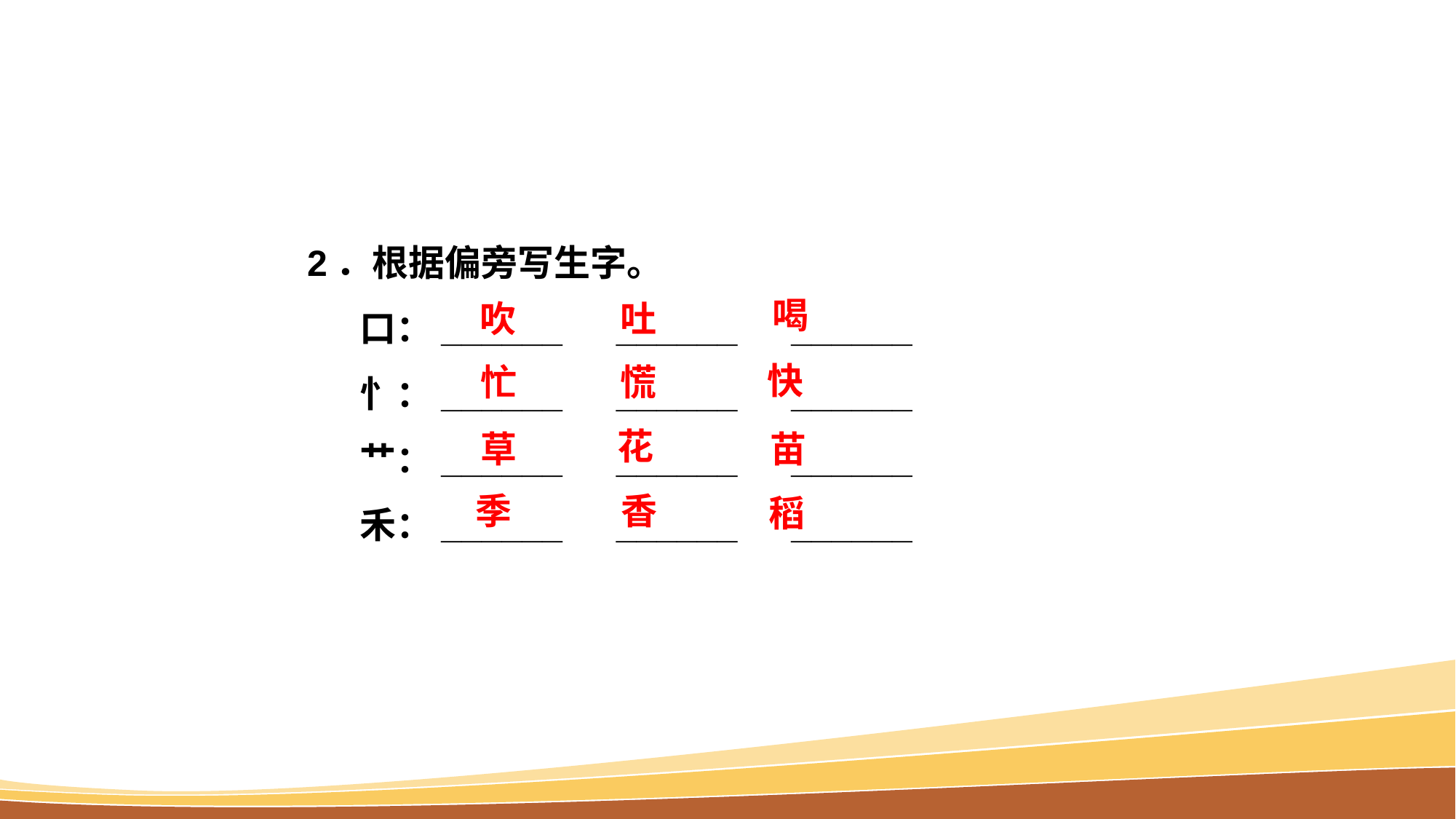

2．根据偏旁写生字。
口：______　______　______
忄：______　______　______
艹：______　______　______
禾：______　______　______
喝
吹
吐
快
忙
慌
花
草
苗
季
香
稻